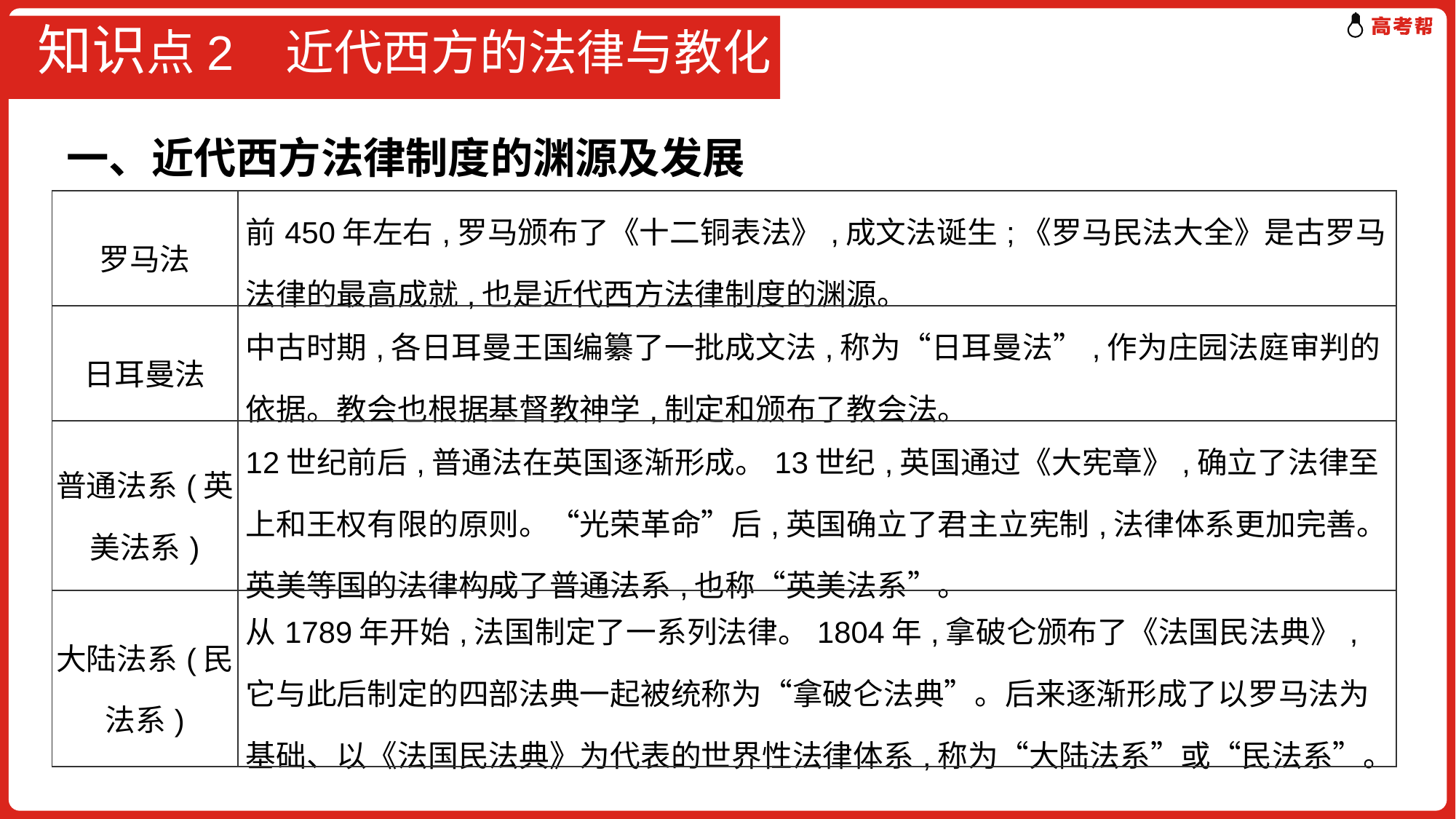

# 知识点2   近代西方的法律与教化
一、近代西方法律制度的渊源及发展
| 罗马法 | 前450年左右,罗马颁布了《十二铜表法》,成文法诞生;《罗马民法大全》是古罗马法律的最高成就,也是近代西方法律制度的渊源。 |
| --- | --- |
| 日耳曼法 | 中古时期,各日耳曼王国编纂了一批成文法,称为“日耳曼法”,作为庄园法庭审判的依据。教会也根据基督教神学,制定和颁布了教会法。 |
| 普通法系(英美法系) | 12世纪前后,普通法在英国逐渐形成。13世纪,英国通过《大宪章》,确立了法律至上和王权有限的原则。“光荣革命”后,英国确立了君主立宪制,法律体系更加完善。英美等国的法律构成了普通法系,也称“英美法系”。 |
| 大陆法系(民法系) | 从1789年开始,法国制定了一系列法律。1804年,拿破仑颁布了《法国民法典》,它与此后制定的四部法典一起被统称为“拿破仑法典”。后来逐渐形成了以罗马法为基础、以《法国民法典》为代表的世界性法律体系,称为“大陆法系”或“民法系”。 |